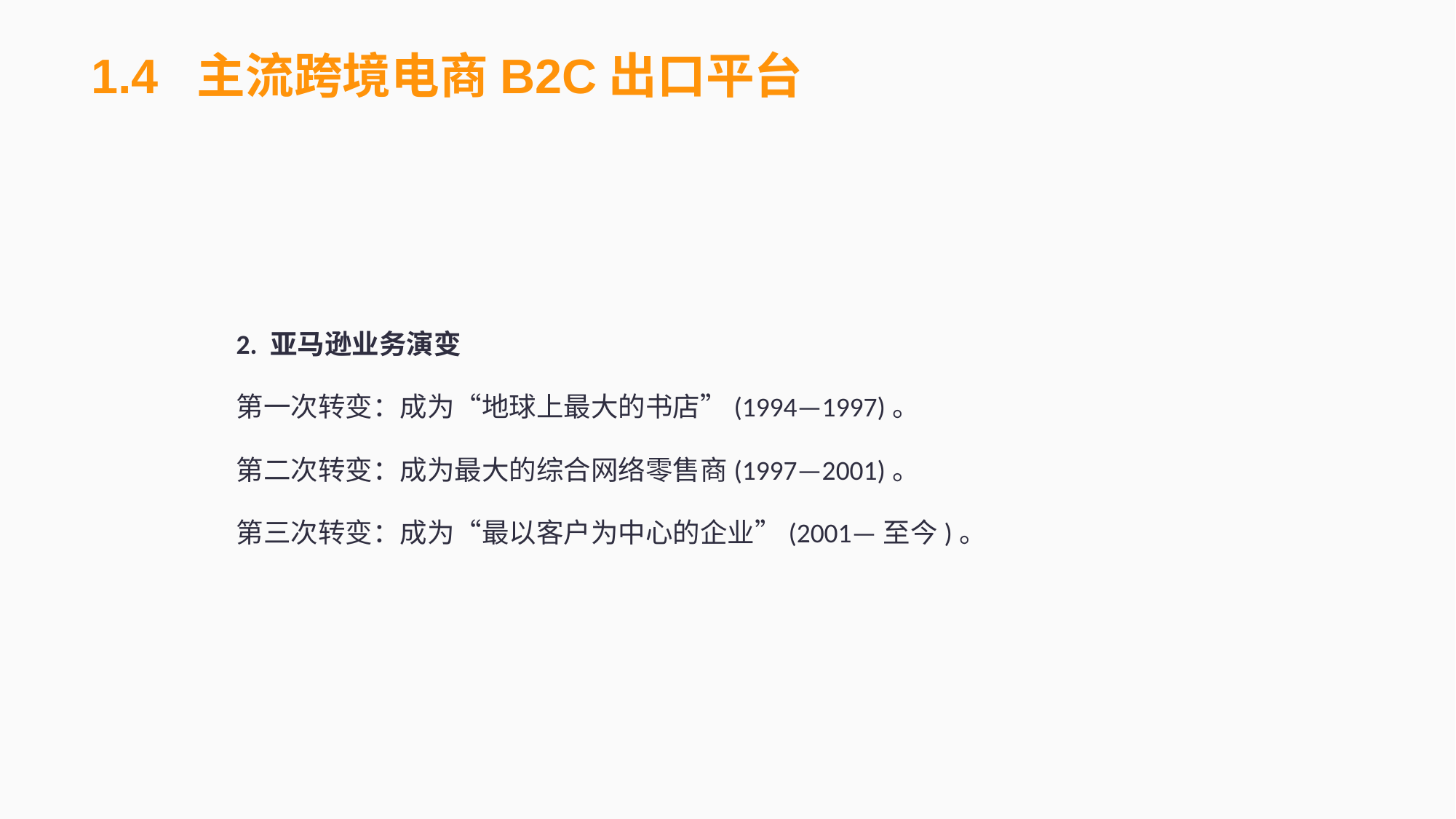

1.4  主流跨境电商B2C出口平台
2. 亚马逊业务演变
第一次转变：成为“地球上最大的书店”(1994—1997)。
第二次转变：成为最大的综合网络零售商(1997—2001)。
第三次转变：成为“最以客户为中心的企业”(2001—至今)。